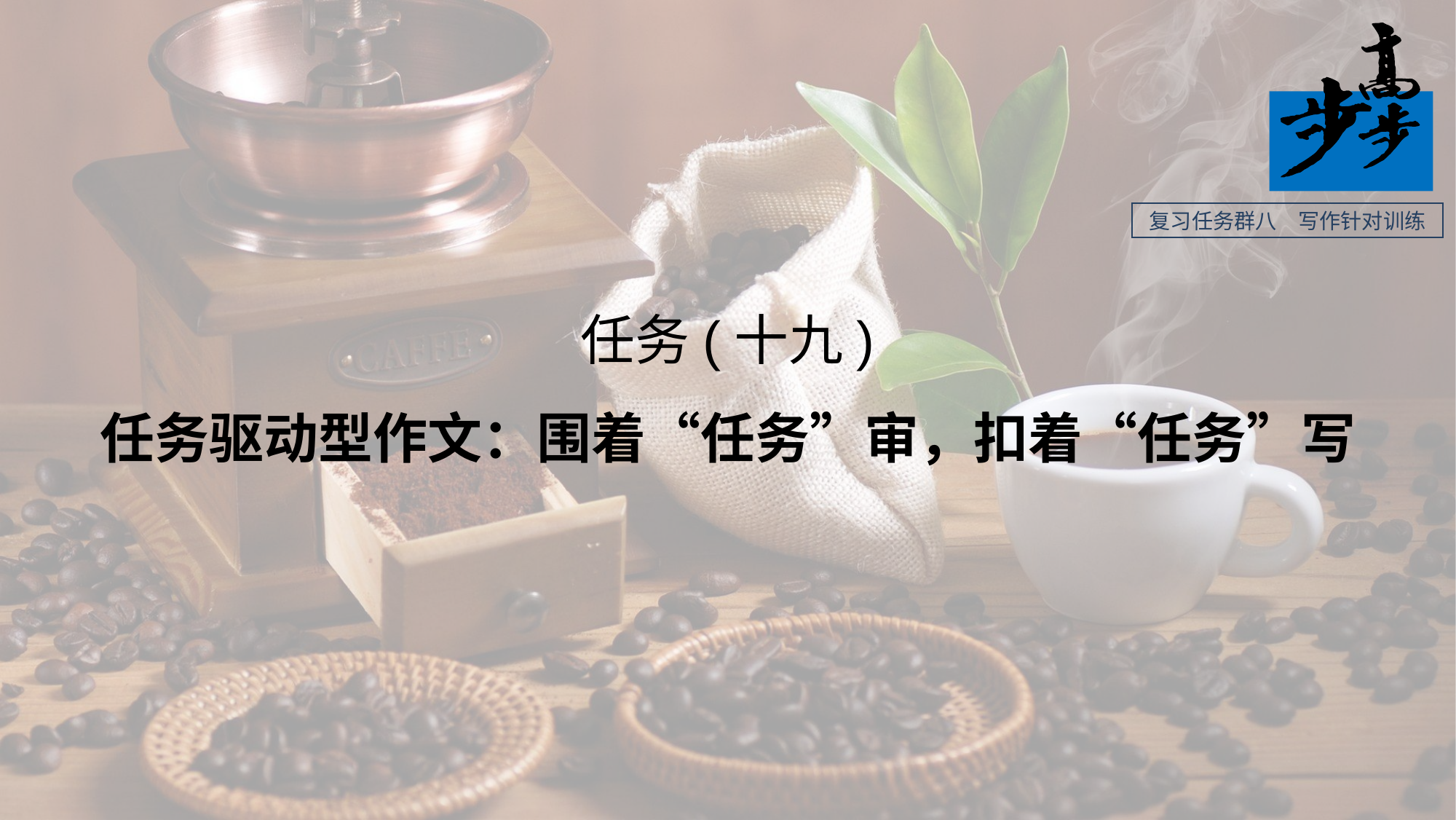

复习任务群八　写作针对训练
任务(十九)
任务驱动型作文：围着“任务”审，扣着“任务”写